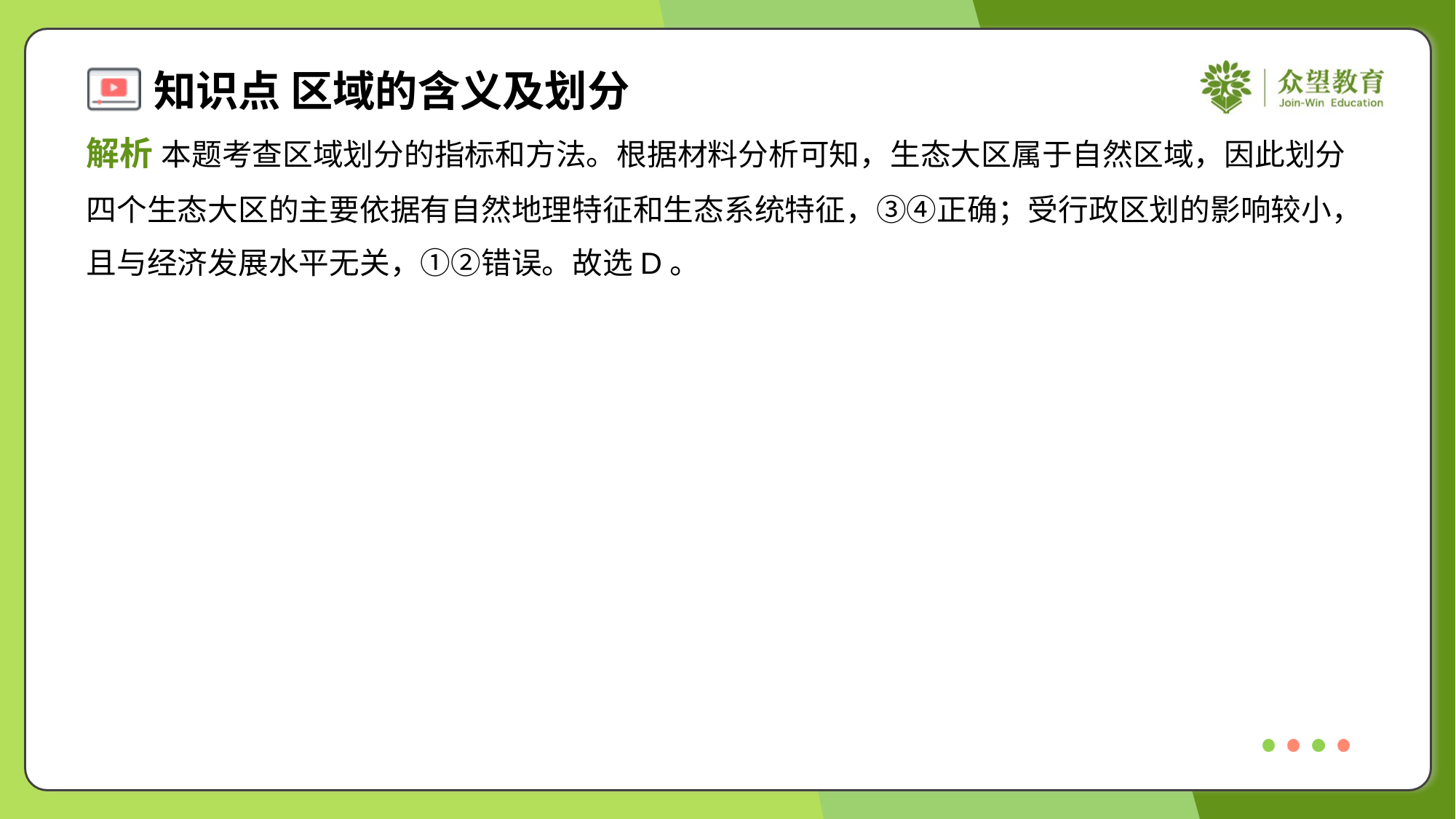

解析 本题考查区域划分的指标和方法。根据材料分析可知，生态大区属于自然区域，因此划分
四个生态大区的主要依据有自然地理特征和生态系统特征，③④正确；受行政区划的影响较小，
且与经济发展水平无关，①②错误。故选D。